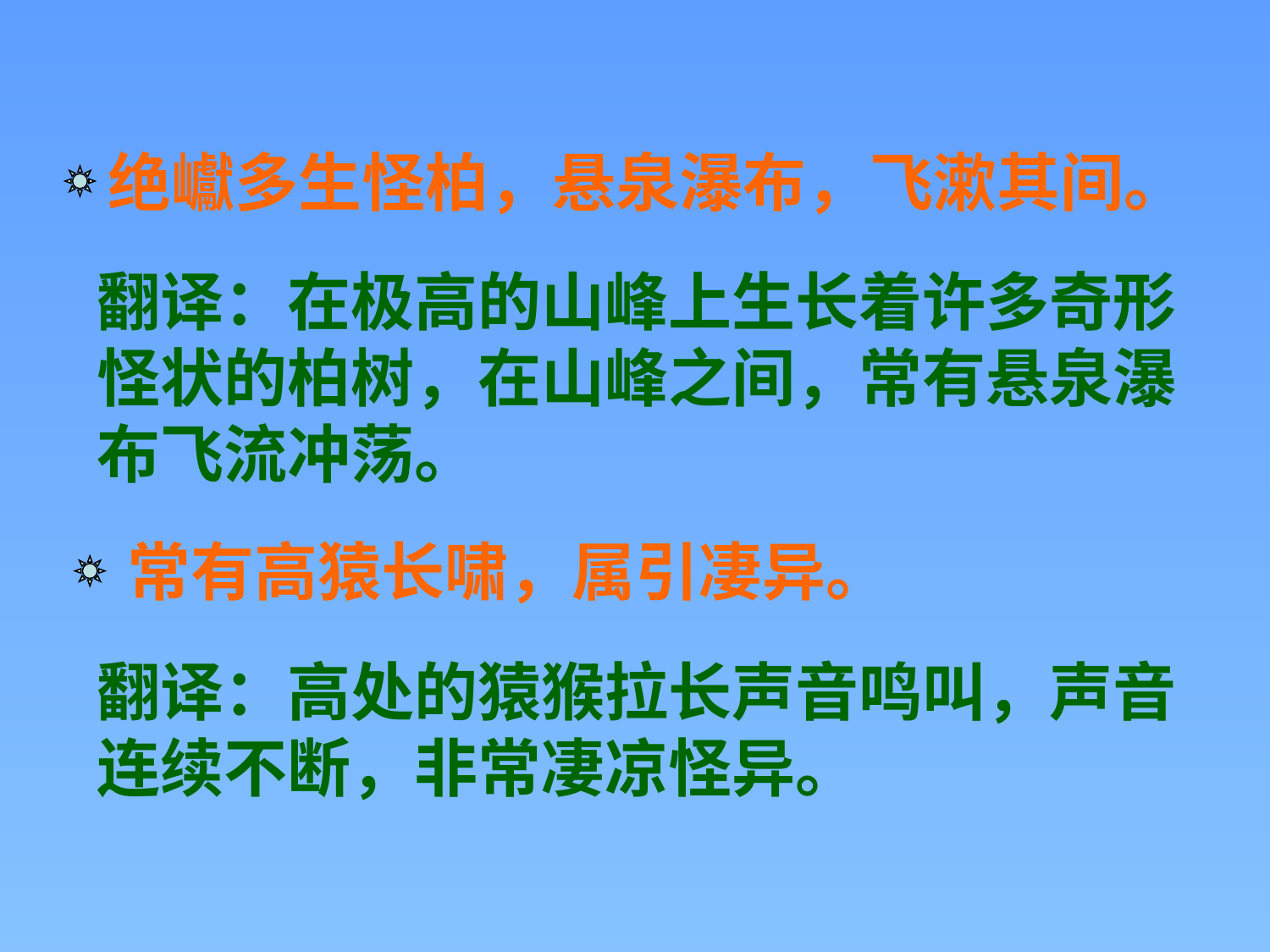

绝巘多生怪柏，悬泉瀑布，飞漱其间。

翻译：在极高的山峰上生长着许多奇形怪状的柏树，在山峰之间，常有悬泉瀑布飞流冲荡。
常有高猿长啸，属引凄异。

翻译：高处的猿猴拉长声音鸣叫，声音连续不断，非常凄凉怪异。